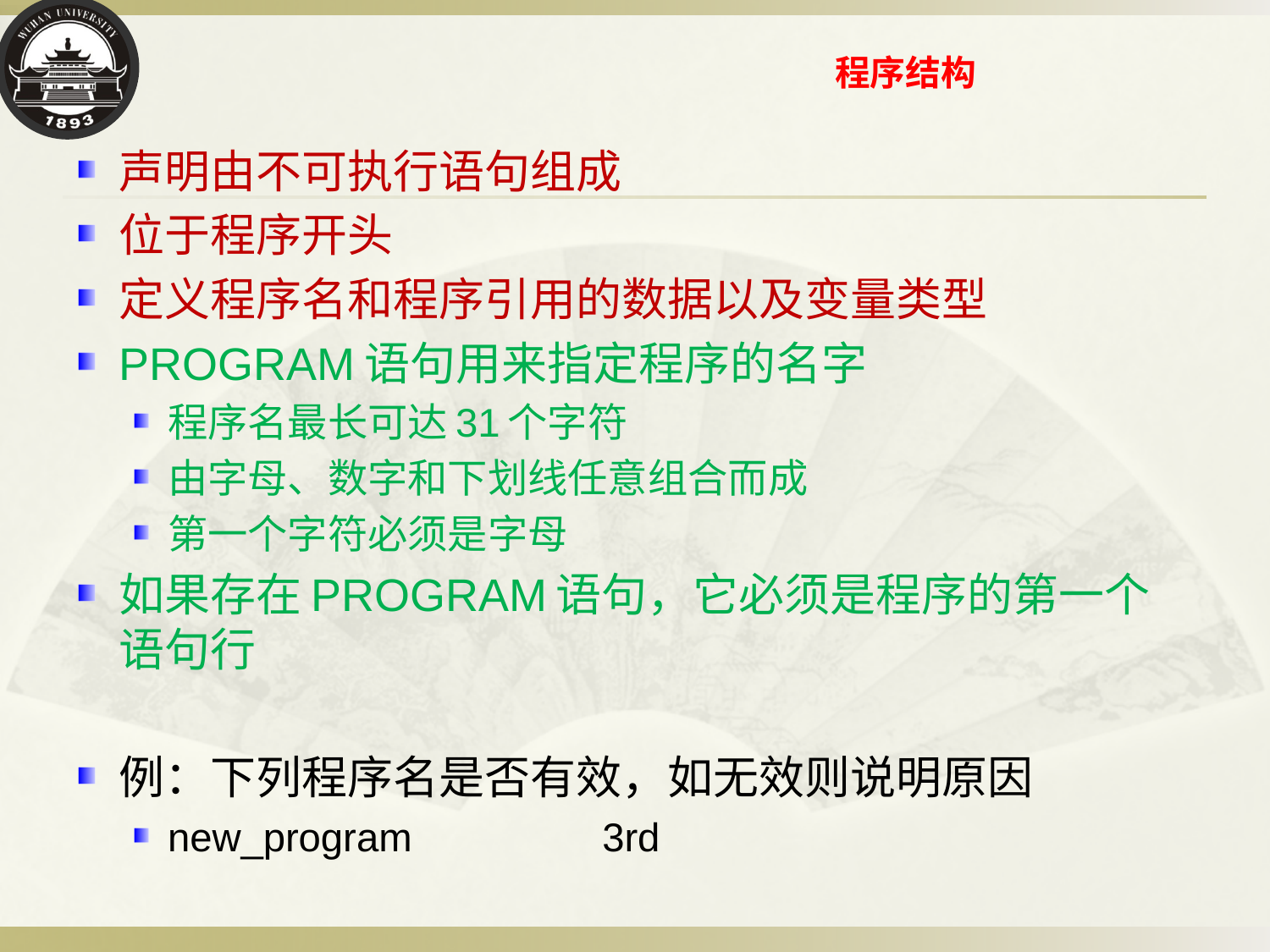

# 程序结构
声明由不可执行语句组成
位于程序开头
定义程序名和程序引用的数据以及变量类型
PROGRAM语句用来指定程序的名字
程序名最长可达31个字符
由字母、数字和下划线任意组合而成
第一个字符必须是字母
如果存在PROGRAM语句，它必须是程序的第一个语句行

例：下列程序名是否有效，如无效则说明原因
new_program                 3rd